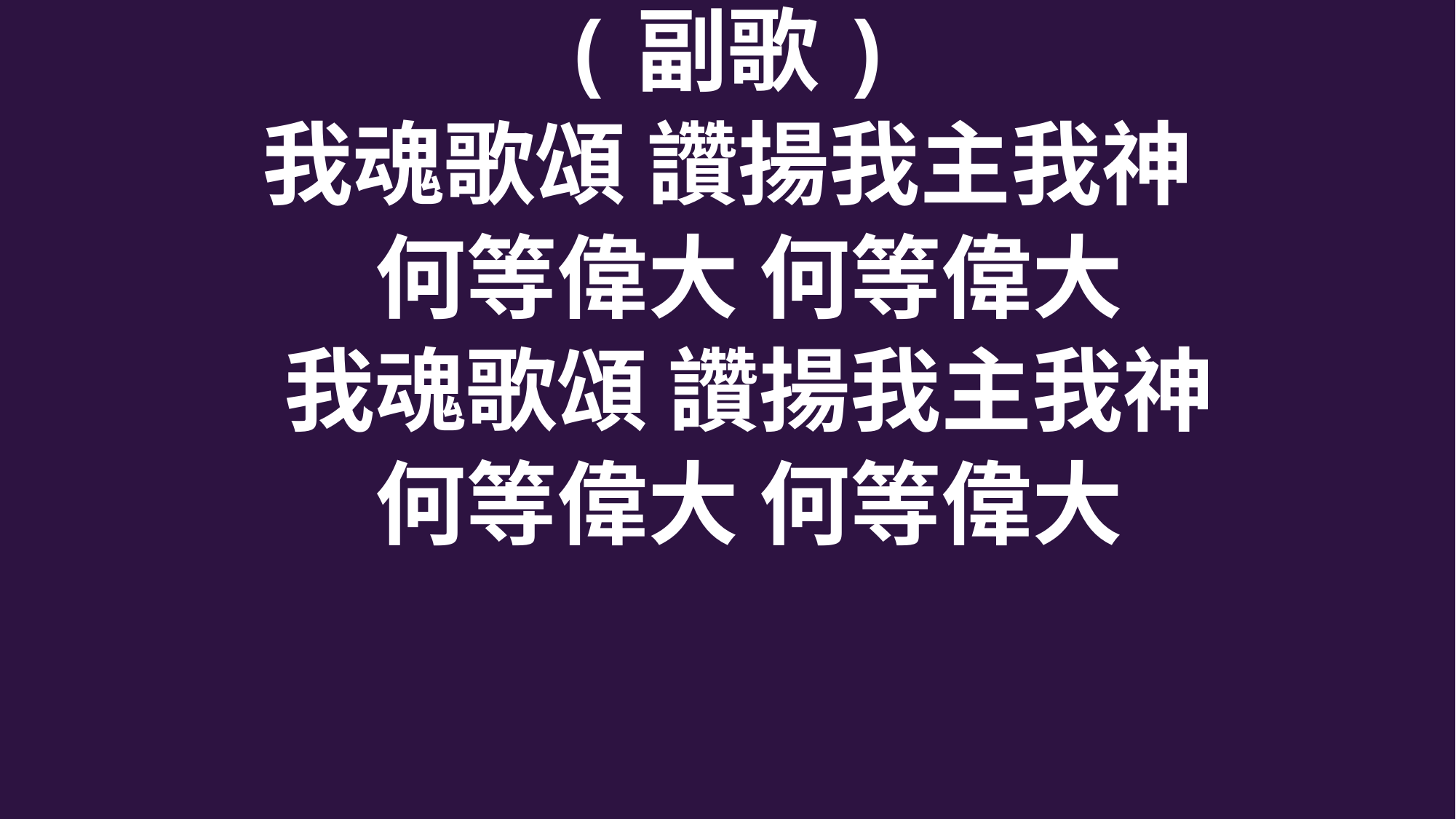

(副歌)
我魂歌頌 讚揚我主我神
 何等偉大 何等偉大
 我魂歌頌 讚揚我主我神
 何等偉大 何等偉大